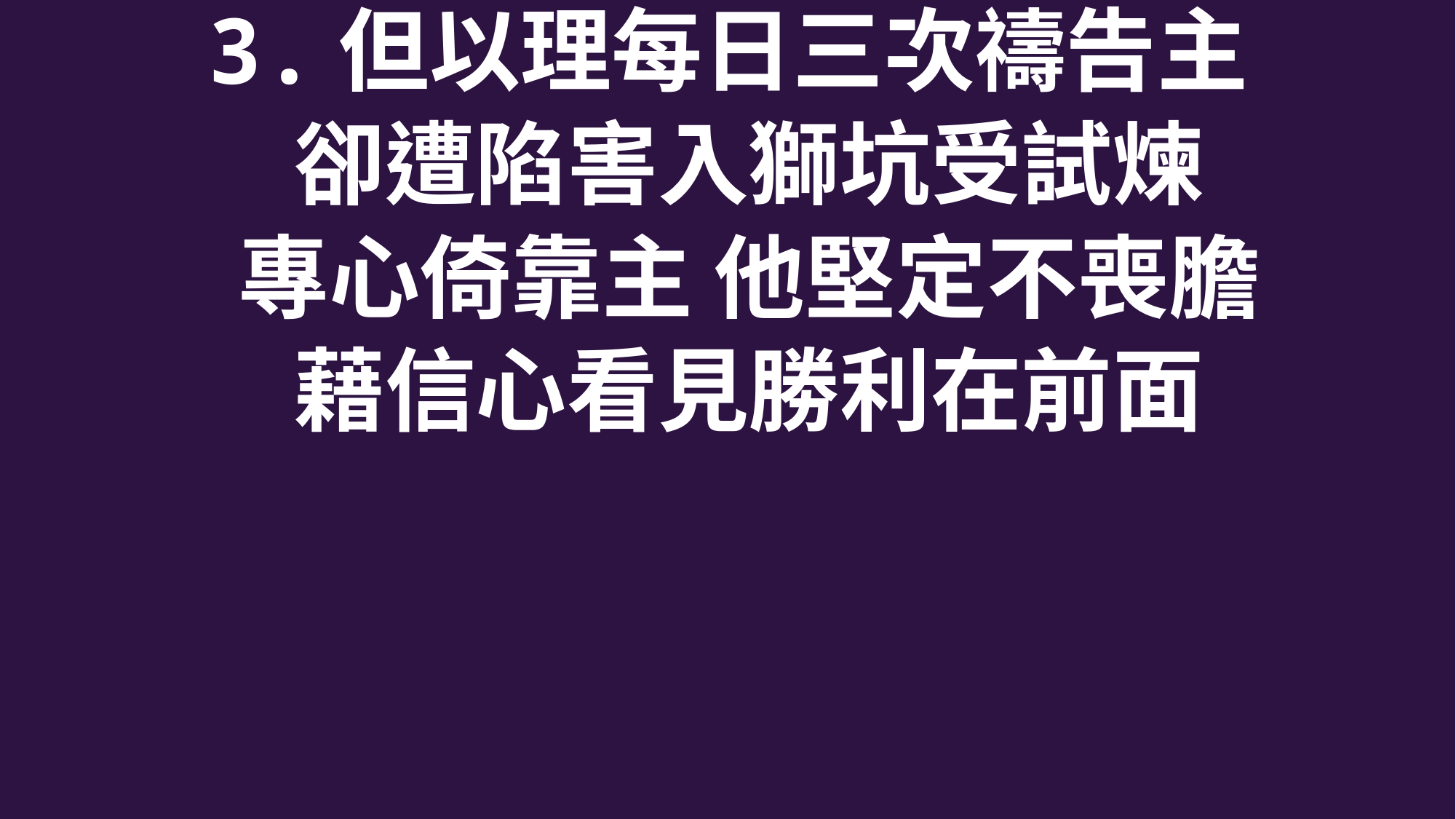

3.但以理每日三次禱告主
 卻遭陷害入獅坑受試煉
 專心倚靠主 他堅定不喪膽
 藉信心看見勝利在前面